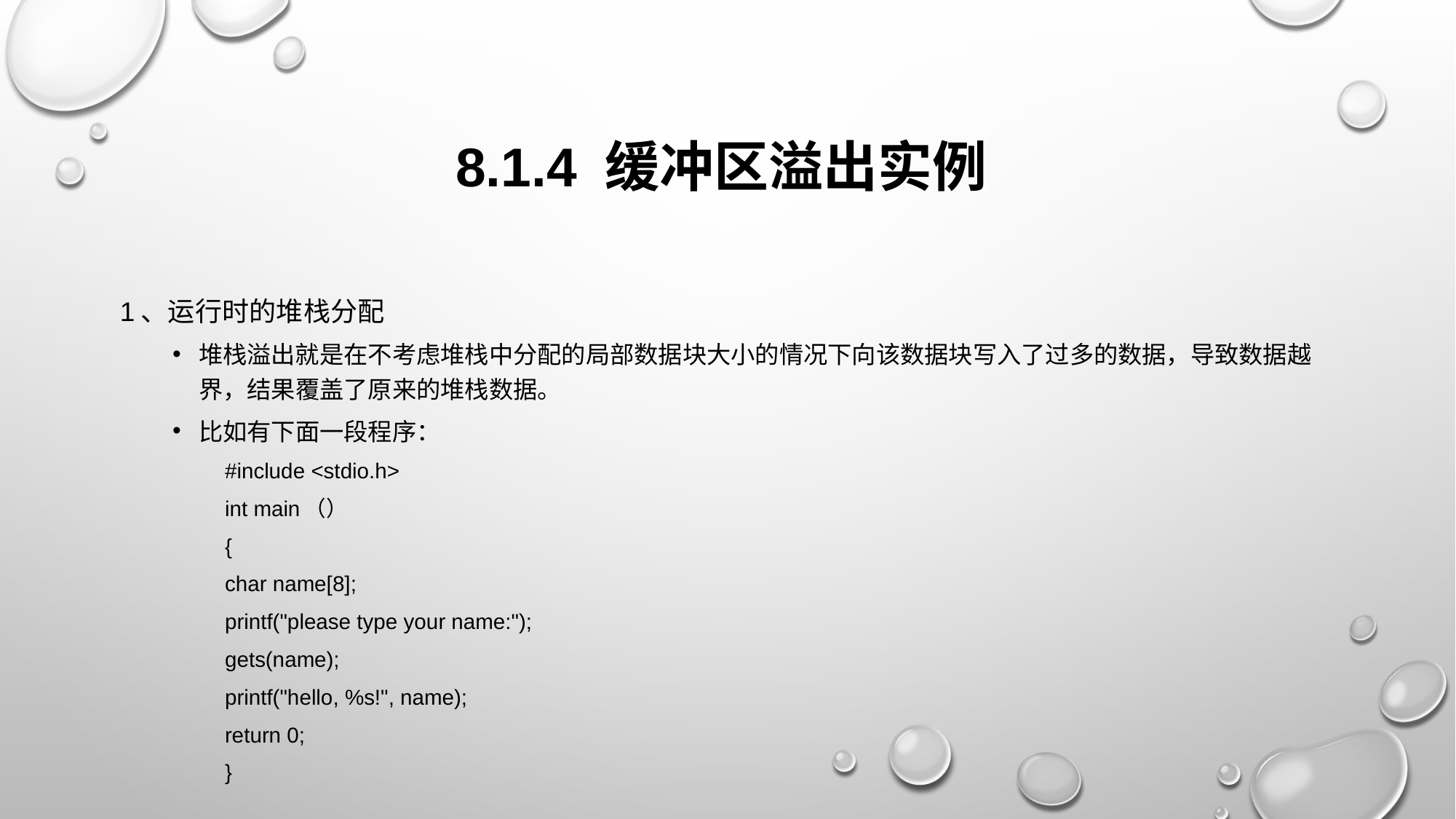

# 8.1.4 缓冲区溢出实例
1、运行时的堆栈分配
堆栈溢出就是在不考虑堆栈中分配的局部数据块大小的情况下向该数据块写入了过多的数据，导致数据越界，结果覆盖了原来的堆栈数据。
比如有下面一段程序：
#include <stdio.h>
int main（）
{
char name[8];
printf("please type your name:");
gets(name);
printf("hello, %s!", name);
return 0;
}